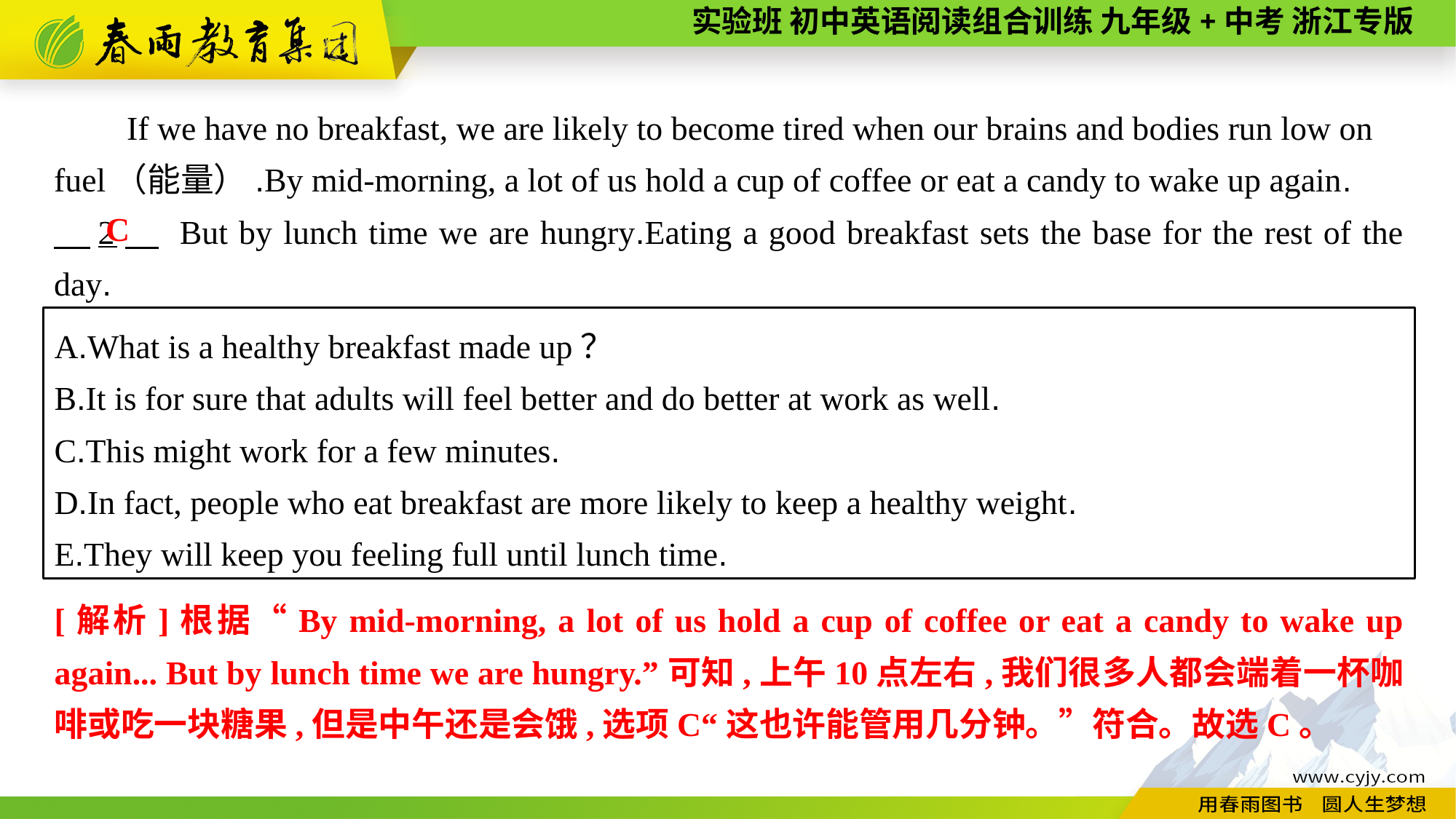

If we have no breakfast, we are likely to become tired when our brains and bodies run low on fuel（能量）.By mid-morning, a lot of us hold a cup of coffee or eat a candy to wake up again.
　2　 But by lunch time we are hungry.Eating a good breakfast sets the base for the rest of the day.
C
A.What is a healthy breakfast made up？
B.It is for sure that adults will feel better and do better at work as well.
C.This might work for a few minutes.
D.In fact, people who eat breakfast are more likely to keep a healthy weight.
E.They will keep you feeling full until lunch time.
[解析]根据“By mid-morning, a lot of us hold a cup of coffee or eat a candy to wake up again... But by lunch time we are hungry.”可知,上午10点左右,我们很多人都会端着一杯咖啡或吃一块糖果,但是中午还是会饿,选项C“这也许能管用几分钟。”符合。故选C。